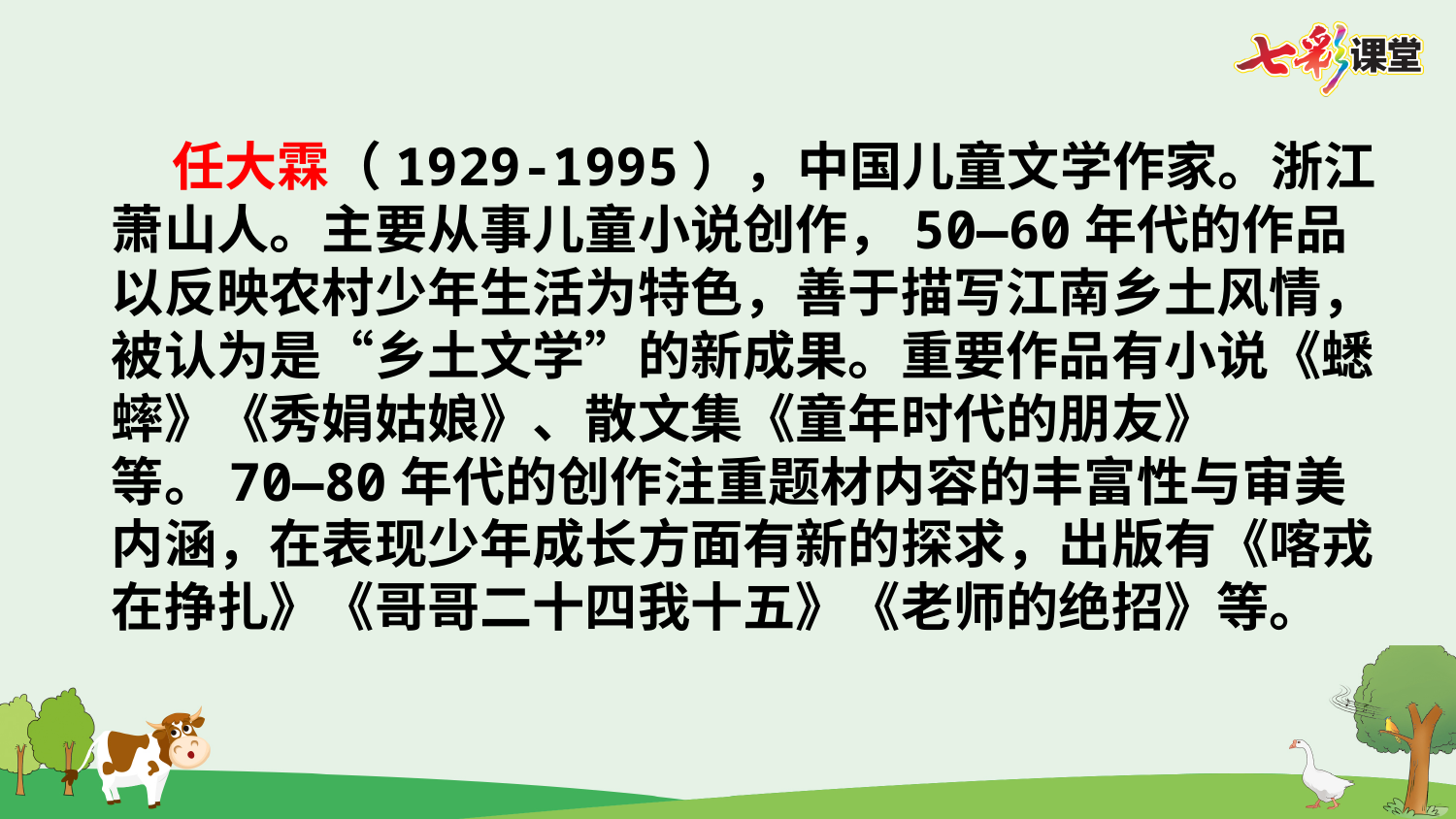

任大霖（1929-1995），中国儿童文学作家。浙江萧山人。主要从事儿童小说创作，50—60年代的作品以反映农村少年生活为特色，善于描写江南乡土风情，被认为是“乡土文学”的新成果。重要作品有小说《蟋蟀》《秀娟姑娘》、散文集《童年时代的朋友》等。70—80年代的创作注重题材内容的丰富性与审美内涵，在表现少年成长方面有新的探求，出版有《喀戎在挣扎》《哥哥二十四我十五》《老师的绝招》等。